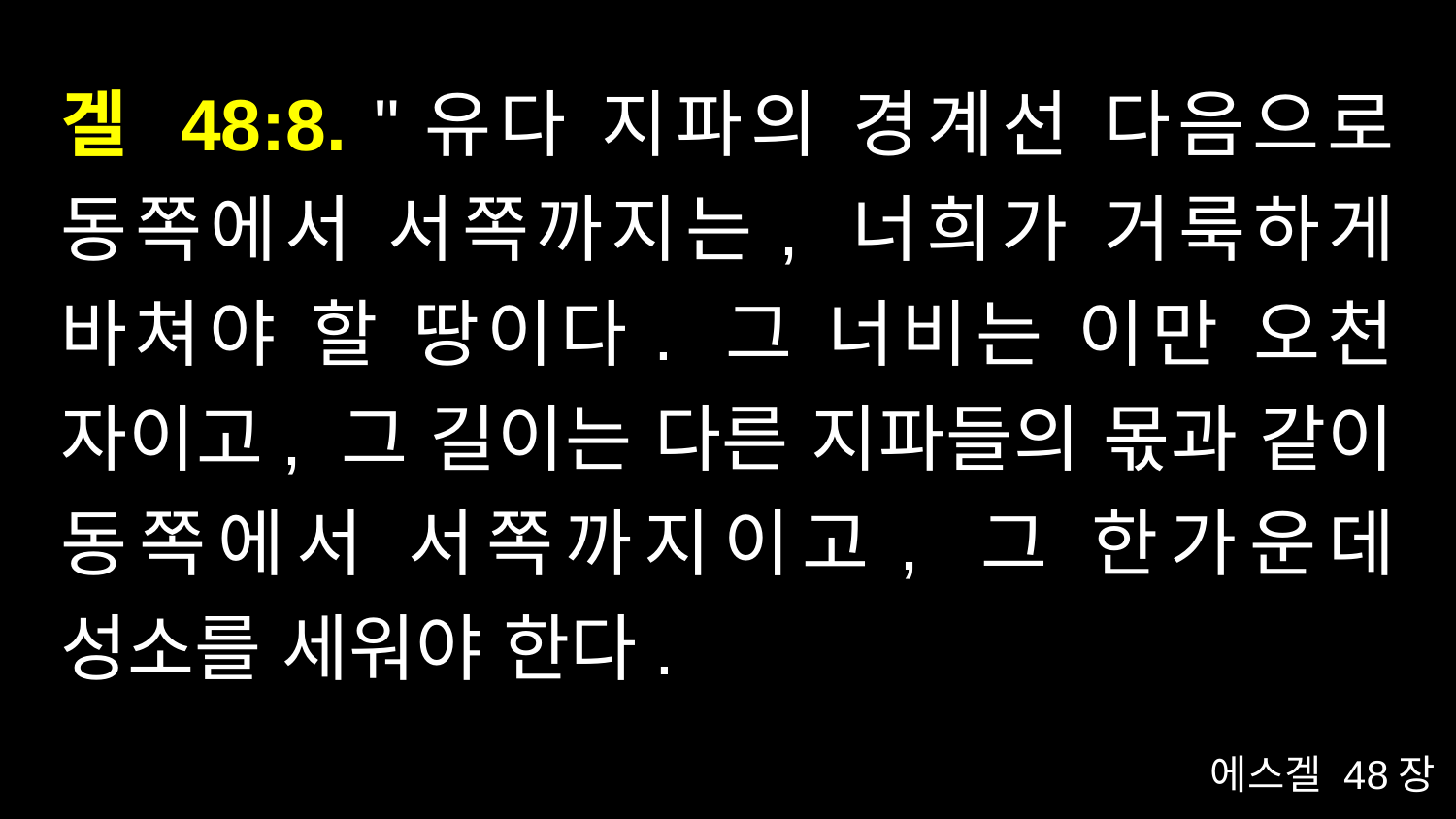

# 겔 48:8. "유다 지파의 경계선 다음으로 동쪽에서 서쪽까지는, 너희가 거룩하게 바쳐야 할 땅이다. 그 너비는 이만 오천 자이고, 그 길이는 다른 지파들의 몫과 같이 동쪽에서 서쪽까지이고, 그 한가운데 성소를 세워야 한다.
에스겔 48장